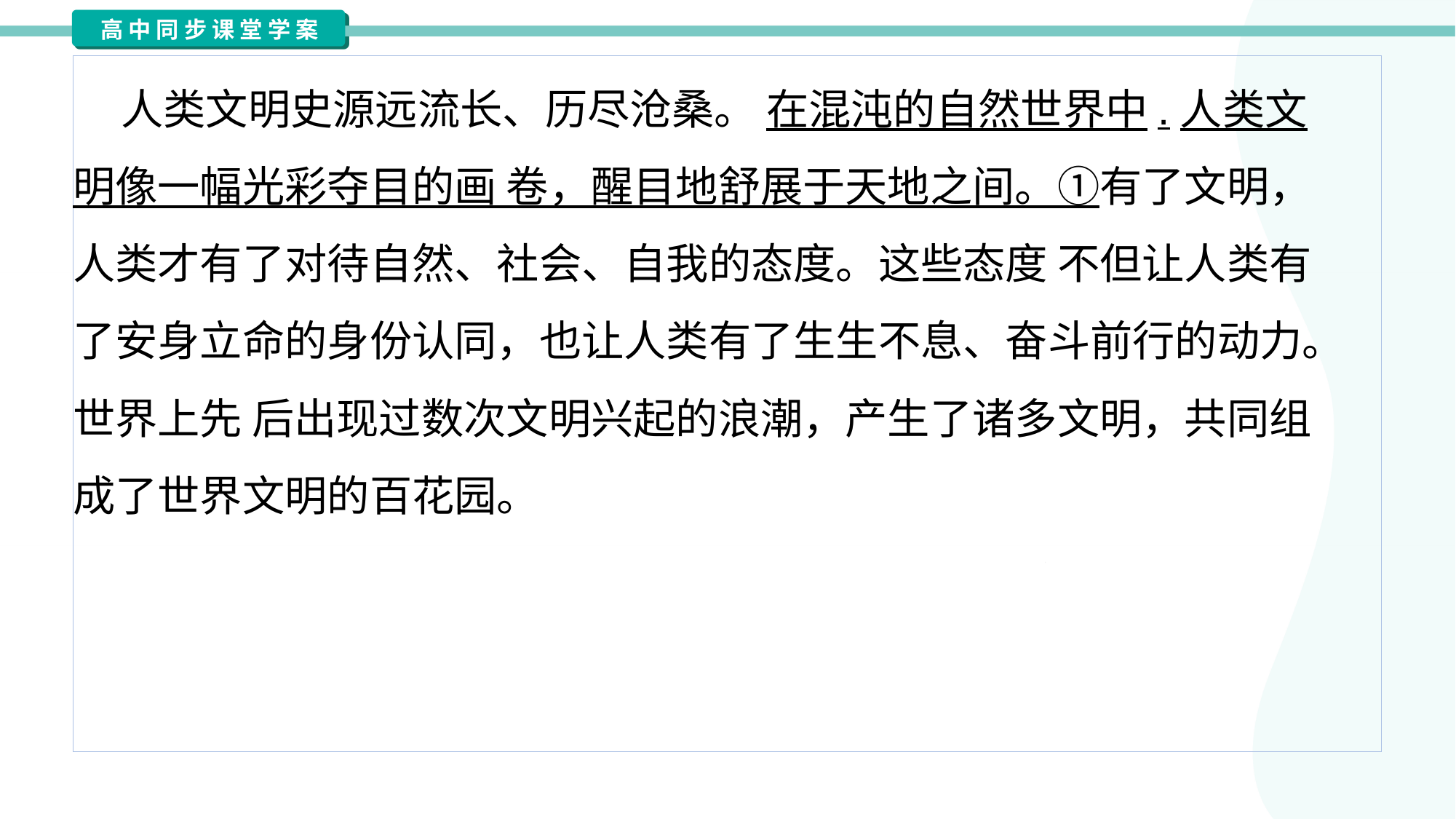

人类文明史源远流长、历尽沧桑。 在混沌的自然世界中.人类文
明像一幅光彩夺目的画 卷，醒目地舒展于天地之间。①有了文明，
人类才有了对待自然、社会、自我的态度。这些态度 不但让人类有
了安身立命的身份认同，也让人类有了生生不息、奋斗前行的动力。
世界上先 后出现过数次文明兴起的浪潮，产生了诸多文明，共同组
成了世界文明的百花园。